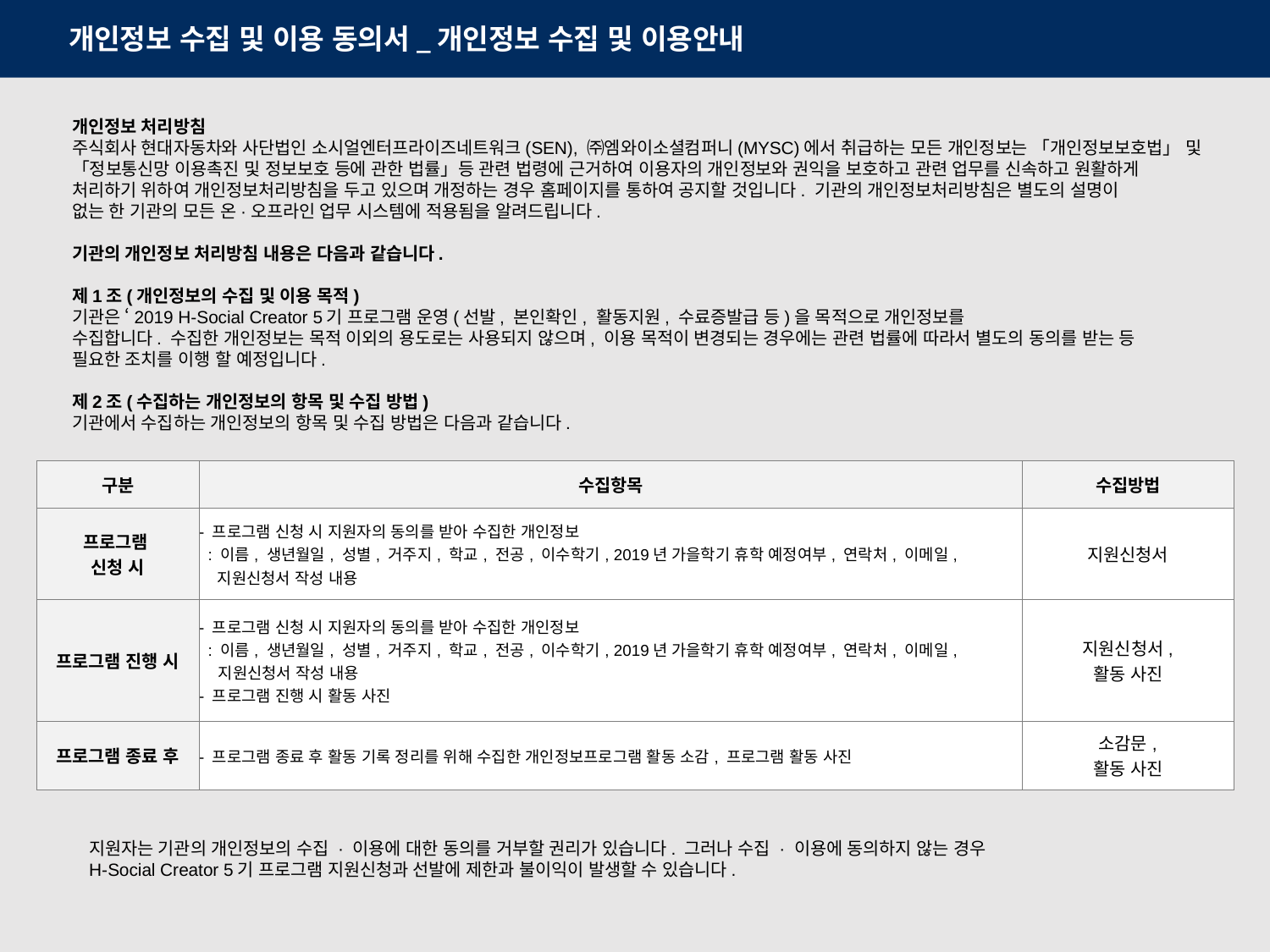

개인정보 수집 및 이용 동의서_개인정보 수집 및 이용안내
개인정보 처리방침
주식회사 현대자동차와 사단법인 소시얼엔터프라이즈네트워크(SEN), ㈜엠와이소셜컴퍼니(MYSC)에서 취급하는 모든 개인정보는 「개인정보보호법」 및
「정보통신망 이용촉진 및 정보보호 등에 관한 법률」등 관련 법령에 근거하여 이용자의 개인정보와 권익을 보호하고 관련 업무를 신속하고 원활하게
처리하기 위하여 개인정보처리방침을 두고 있으며 개정하는 경우 홈페이지를 통하여 공지할 것입니다. 기관의 개인정보처리방침은 별도의 설명이
없는 한 기관의 모든 온·오프라인 업무 시스템에 적용됨을 알려드립니다.

기관의 개인정보 처리방침 내용은 다음과 같습니다.

제1조(개인정보의 수집 및 이용 목적)
기관은 ‘2019 H-Social Creator 5기 프로그램 운영(선발, 본인확인, 활동지원, 수료증발급 등)을 목적으로 개인정보를
수집합니다. 수집한 개인정보는 목적 이외의 용도로는 사용되지 않으며, 이용 목적이 변경되는 경우에는 관련 법률에 따라서 별도의 동의를 받는 등
필요한 조치를 이행 할 예정입니다.

제2조(수집하는 개인정보의 항목 및 수집 방법)
기관에서 수집하는 개인정보의 항목 및 수집 방법은 다음과 같습니다.
| 구분 | 수집항목 | 수집방법 |
| --- | --- | --- |
| 프로그램 신청 시 | - 프로그램 신청 시 지원자의 동의를 받아 수집한 개인정보 : 이름, 생년월일, 성별, 거주지, 학교, 전공, 이수학기, 2019년 가을학기 휴학 예정여부, 연락처, 이메일, 지원신청서 작성 내용 | 지원신청서 |
| 프로그램 진행 시 | - 프로그램 신청 시 지원자의 동의를 받아 수집한 개인정보 : 이름, 생년월일, 성별, 거주지, 학교, 전공, 이수학기, 2019년 가을학기 휴학 예정여부, 연락처, 이메일, 지원신청서 작성 내용 - 프로그램 진행 시 활동 사진 | 지원신청서, 활동 사진 |
| 프로그램 종료 후 | - 프로그램 종료 후 활동 기록 정리를 위해 수집한 개인정보프로그램 활동 소감, 프로그램 활동 사진 | 소감문, 활동 사진 |
지원자는 기관의 개인정보의 수집 · 이용에 대한 동의를 거부할 권리가 있습니다. 그러나 수집 · 이용에 동의하지 않는 경우
H-Social Creator 5기 프로그램 지원신청과 선발에 제한과 불이익이 발생할 수 있습니다.